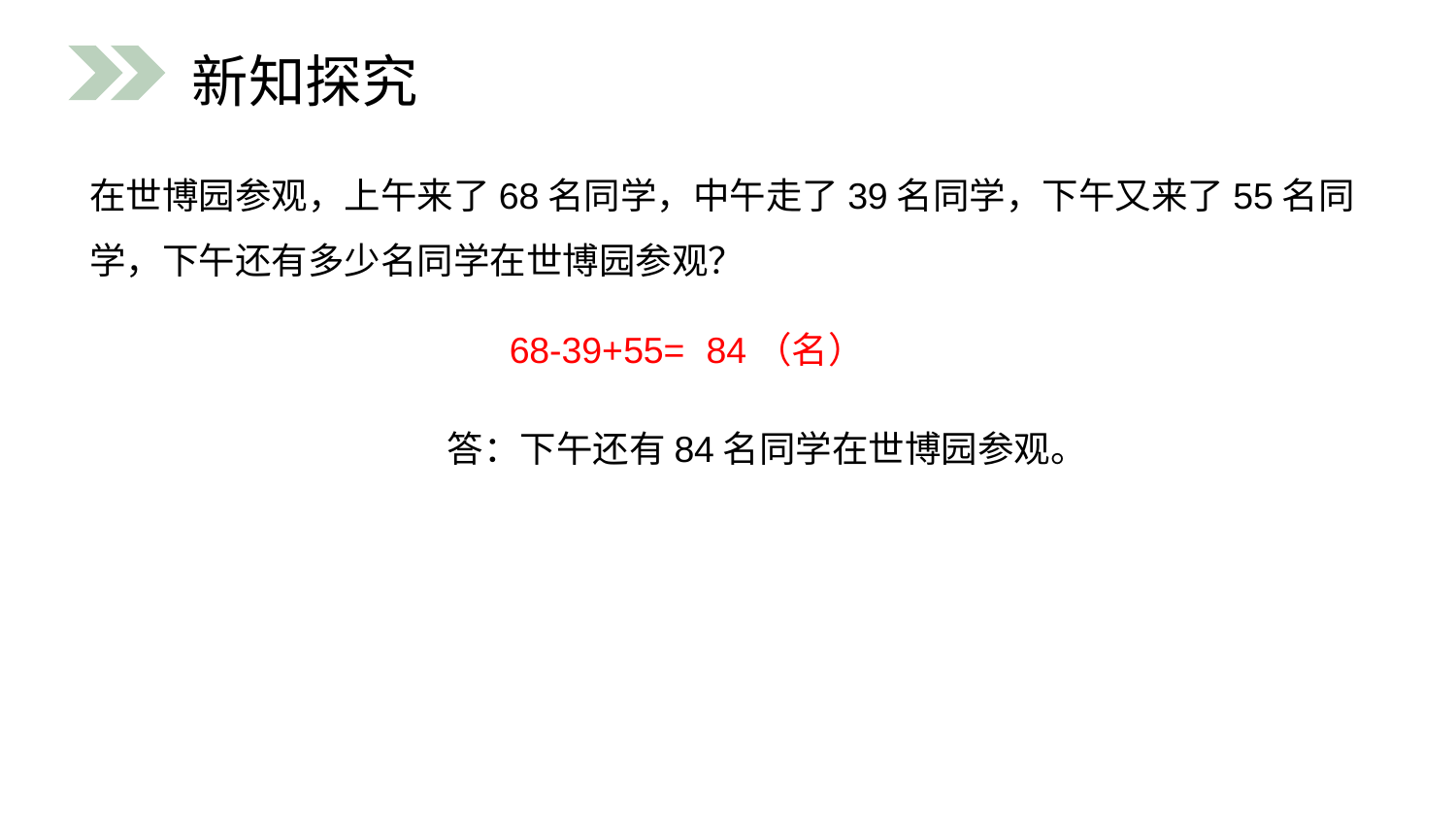

新知探究
在世博园参观，上午来了68名同学，中午走了39名同学，下午又来了55名同学，下午还有多少名同学在世博园参观？
68-39+55=
84（名）
答：下午还有84名同学在世博园参观。